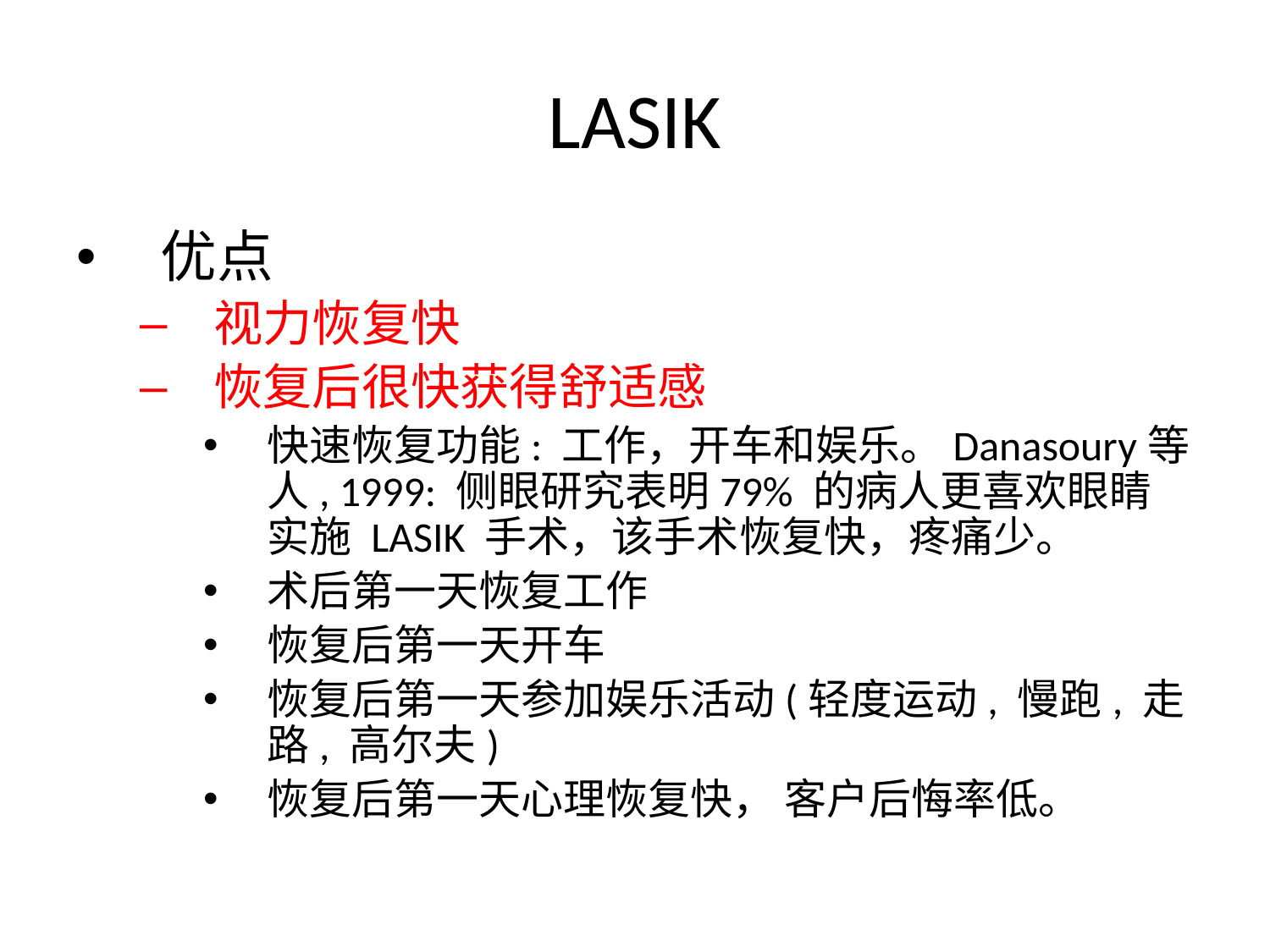

# LASIK
优点
视力恢复快
恢复后很快获得舒适感
快速恢复功能: 工作，开车和娱乐。Danasoury等人, 1999: 侧眼研究表明79% 的病人更喜欢眼睛实施 LASIK 手术，该手术恢复快，疼痛少。
术后第一天恢复工作
恢复后第一天开车
恢复后第一天参加娱乐活动(轻度运动, 慢跑, 走路, 高尔夫)
恢复后第一天心理恢复快， 客户后悔率低。